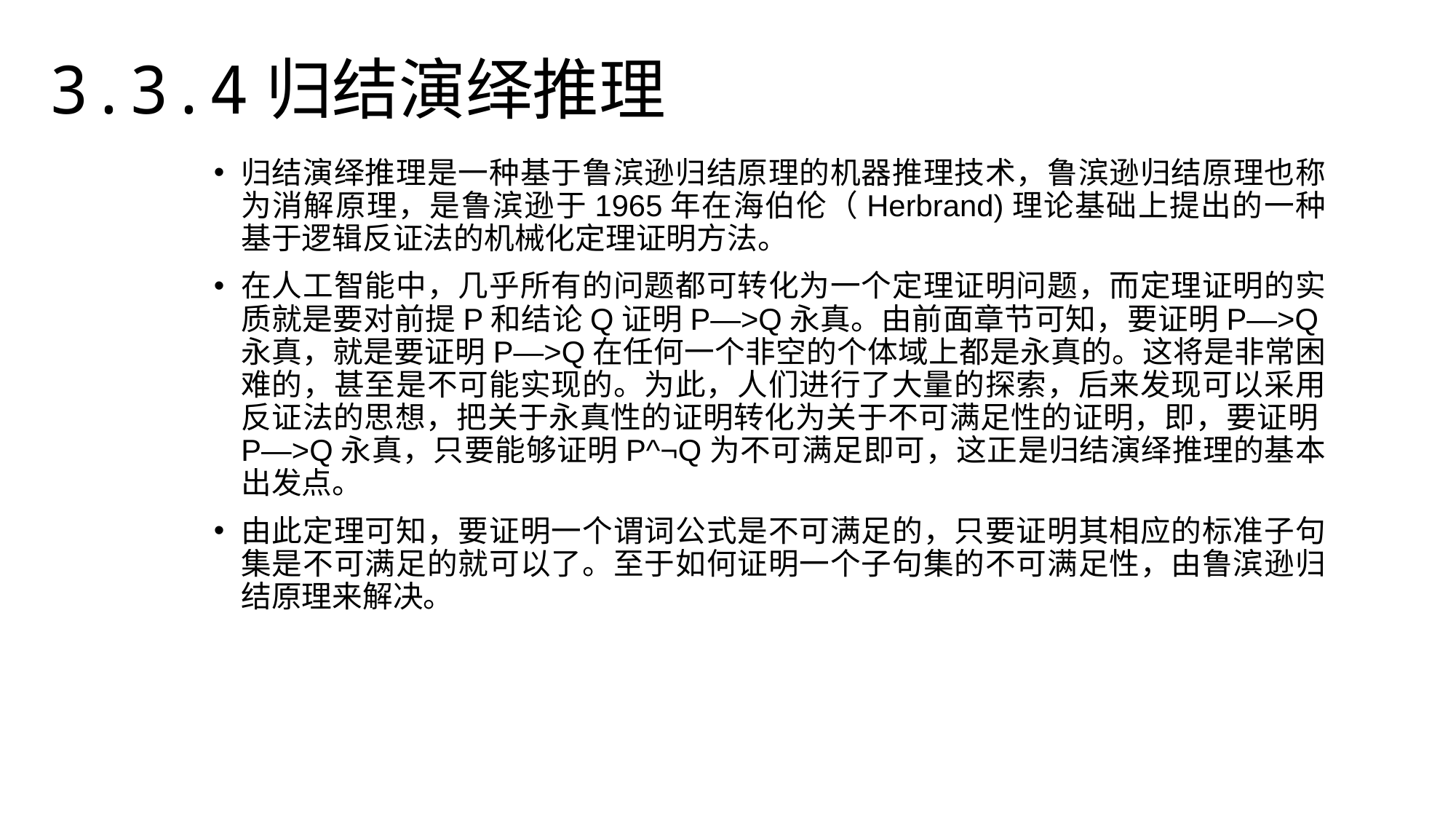

3.3.4归结演绎推理
归结演绎推理是一种基于鲁滨逊归结原理的机器推理技术，鲁滨逊归结原理也称为消解原理，是鲁滨逊于1965年在海伯伦（Herbrand)理论基础上提出的一种基于逻辑反证法的机械化定理证明方法。
在人工智能中，几乎所有的问题都可转化为一个定理证明问题，而定理证明的实质就是要对前提P和结论Q证明P—>Q永真。由前面章节可知，要证明P—>Q永真，就是要证明P—>Q在任何一个非空的个体域上都是永真的。这将是非常困难的，甚至是不可能实现的。为此，人们进行了大量的探索，后来发现可以采用反证法的思想，把关于永真性的证明转化为关于不可满足性的证明，即，要证明P—>Q永真，只要能够证明P^¬Q为不可满足即可，这正是归结演绎推理的基本出发点。
由此定理可知，要证明一个谓词公式是不可满足的，只要证明其相应的标准子句集是不可满足的就可以了。至于如何证明一个子句集的不可满足性，由鲁滨逊归结原理来解决。